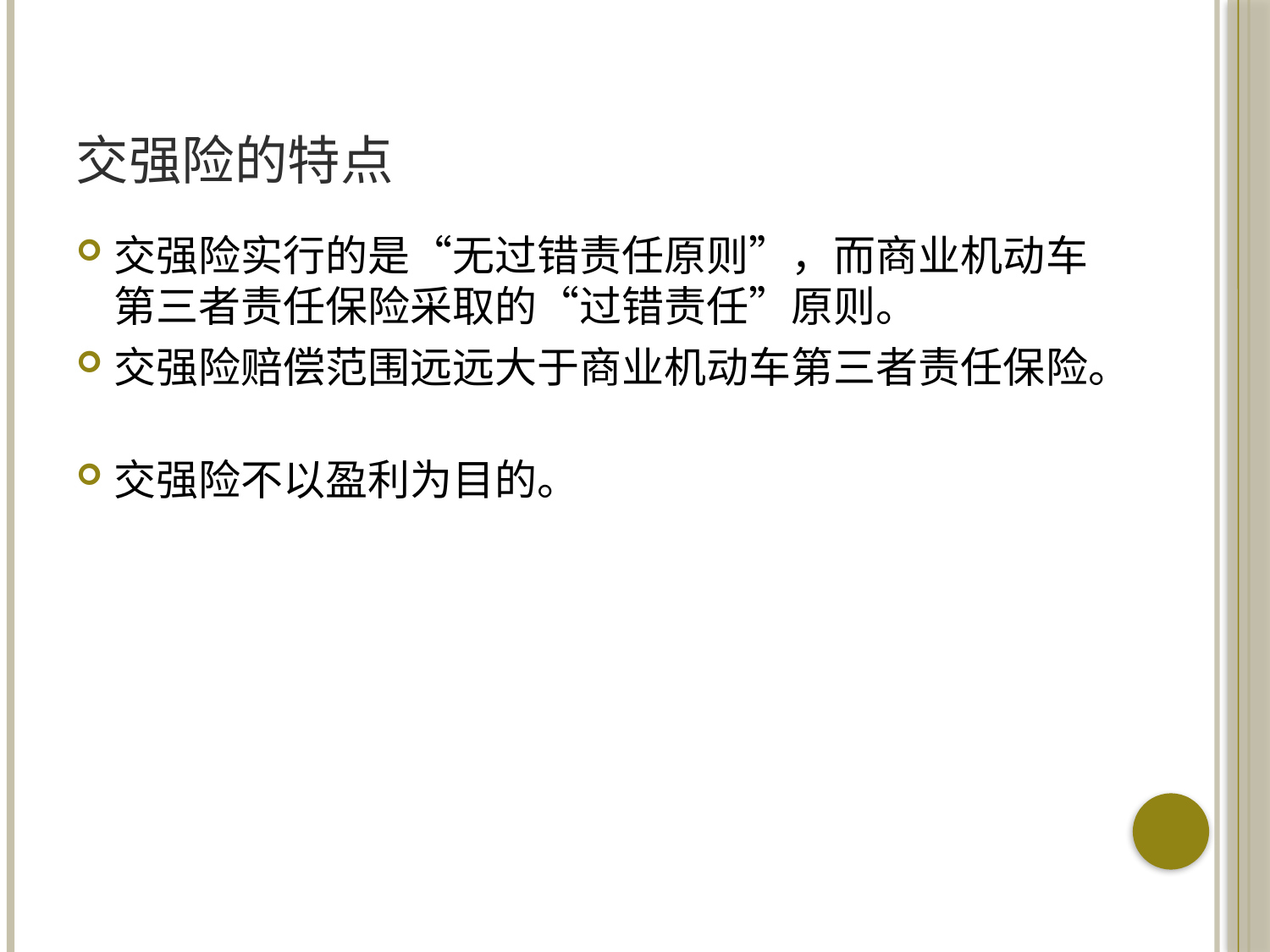

# 交强险的特点
交强险实行的是“无过错责任原则”，而商业机动车第三者责任保险采取的“过错责任”原则。
交强险赔偿范围远远大于商业机动车第三者责任保险。
交强险不以盈利为目的。